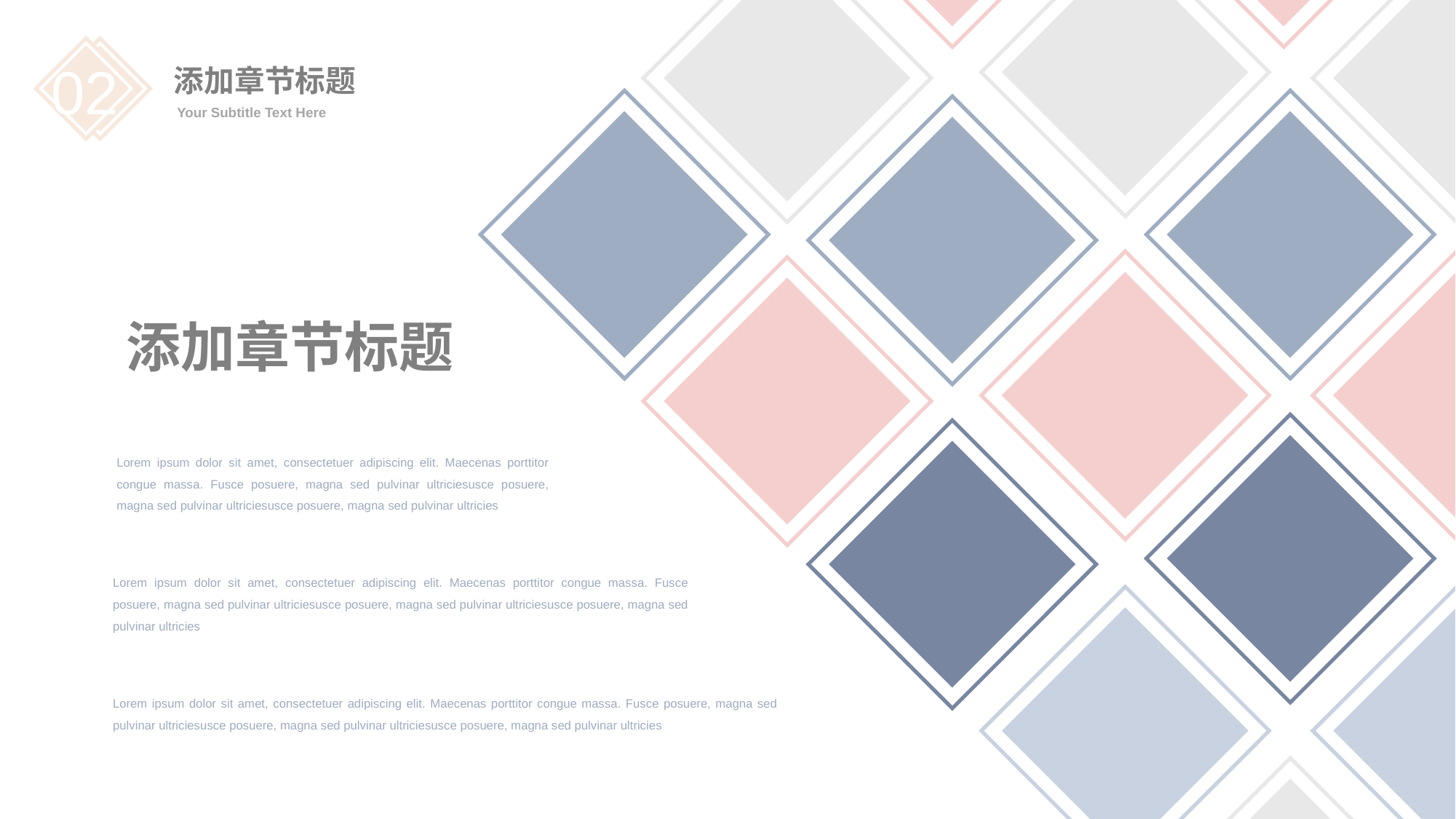

02
添加章节标题
Your Subtitle Text Here
添加章节标题
Lorem ipsum dolor sit amet, consectetuer adipiscing elit. Maecenas porttitor congue massa. Fusce posuere, magna sed pulvinar ultriciesusce posuere, magna sed pulvinar ultriciesusce posuere, magna sed pulvinar ultricies
Lorem ipsum dolor sit amet, consectetuer adipiscing elit. Maecenas porttitor congue massa. Fusce posuere, magna sed pulvinar ultriciesusce posuere, magna sed pulvinar ultriciesusce posuere, magna sed pulvinar ultricies
Lorem ipsum dolor sit amet, consectetuer adipiscing elit. Maecenas porttitor congue massa. Fusce posuere, magna sed pulvinar ultriciesusce posuere, magna sed pulvinar ultriciesusce posuere, magna sed pulvinar ultricies